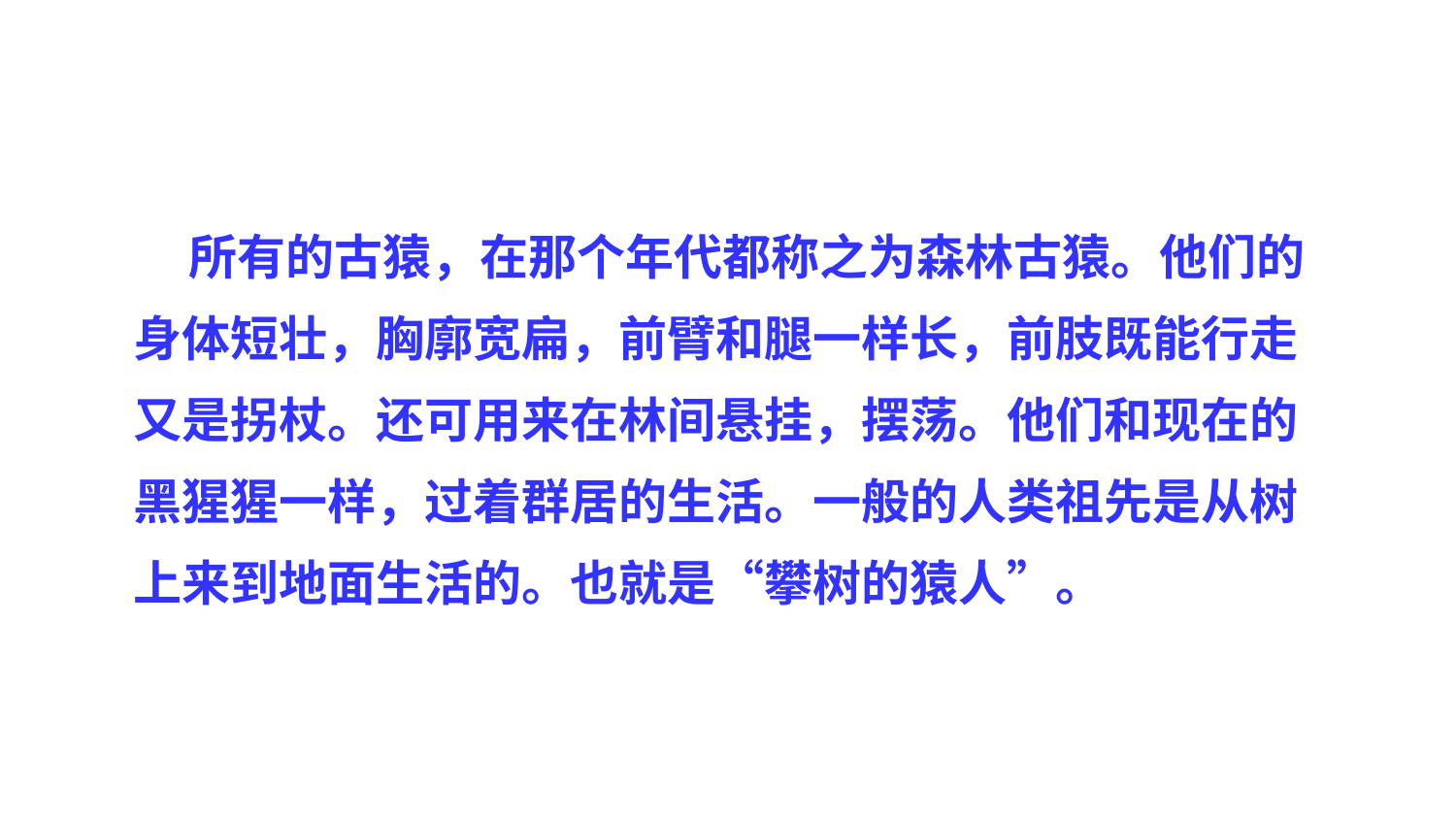

所有的古猿，在那个年代都称之为森林古猿。他们的身体短壮，胸廓宽扁，前臂和腿一样长，前肢既能行走又是拐杖。还可用来在林间悬挂，摆荡。他们和现在的黑猩猩一样，过着群居的生活。一般的人类祖先是从树上来到地面生活的。也就是“攀树的猿人”。